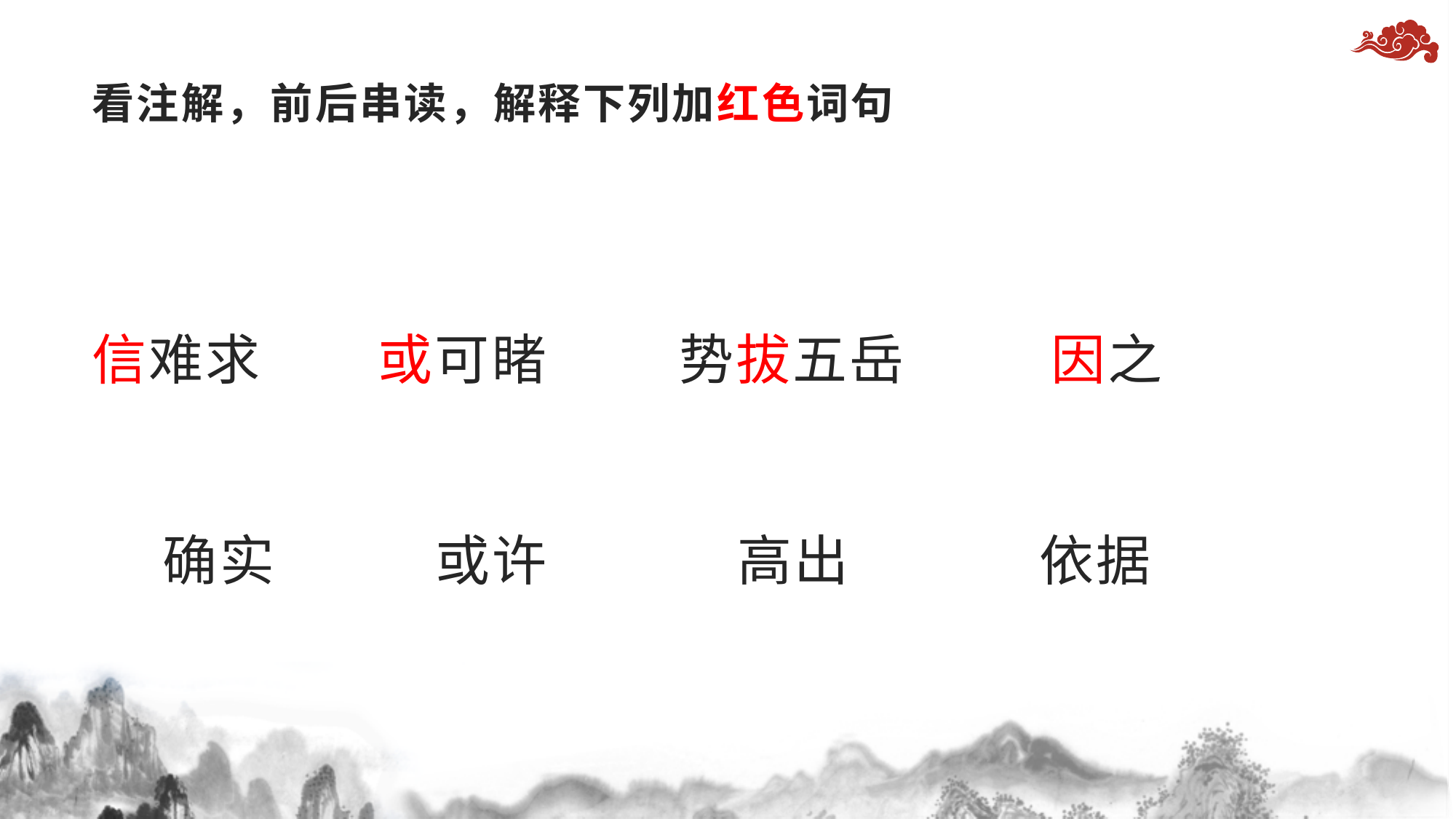

#
看注解，前后串读，解释下列加红色词句

信难求        或可睹         势拔五岳          因之

    确实           或许             高出             依据